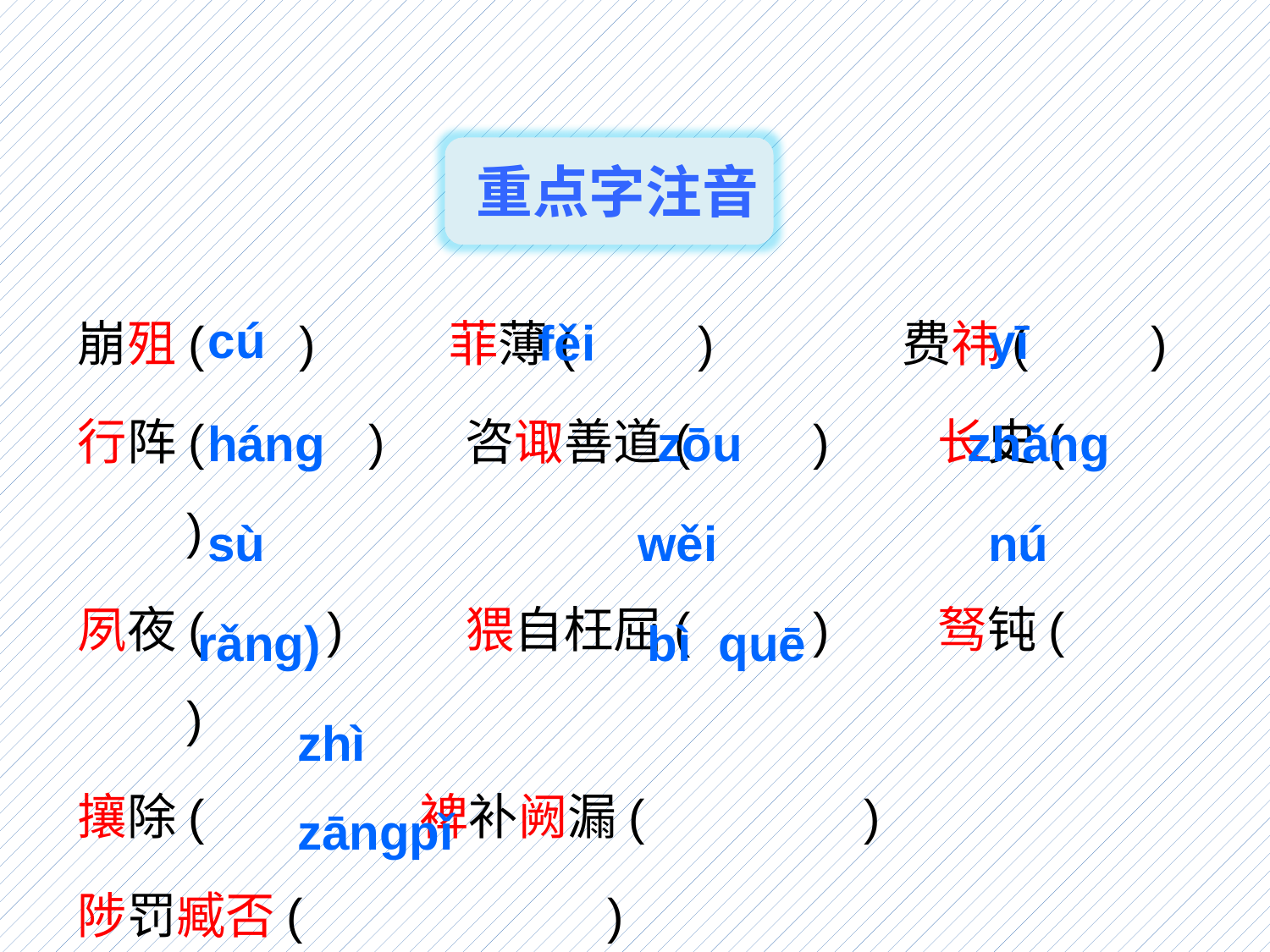

重点字注音
cú
yī
崩殂(　  )　　  菲薄(　　)　　       费祎(　　)
行阵(   　　)     咨诹善道(　　)       长史(    　　)
夙夜(　　)        猥自枉屈(　　)       驽钝(　　)
攘除(  　  　     裨补阙漏(       　　)
陟罚臧否(                　 )

fěi
háng
zōu
zhǎng
sù
wěi
nú
rǎng)
bì  quē
zhì　zāngpǐ